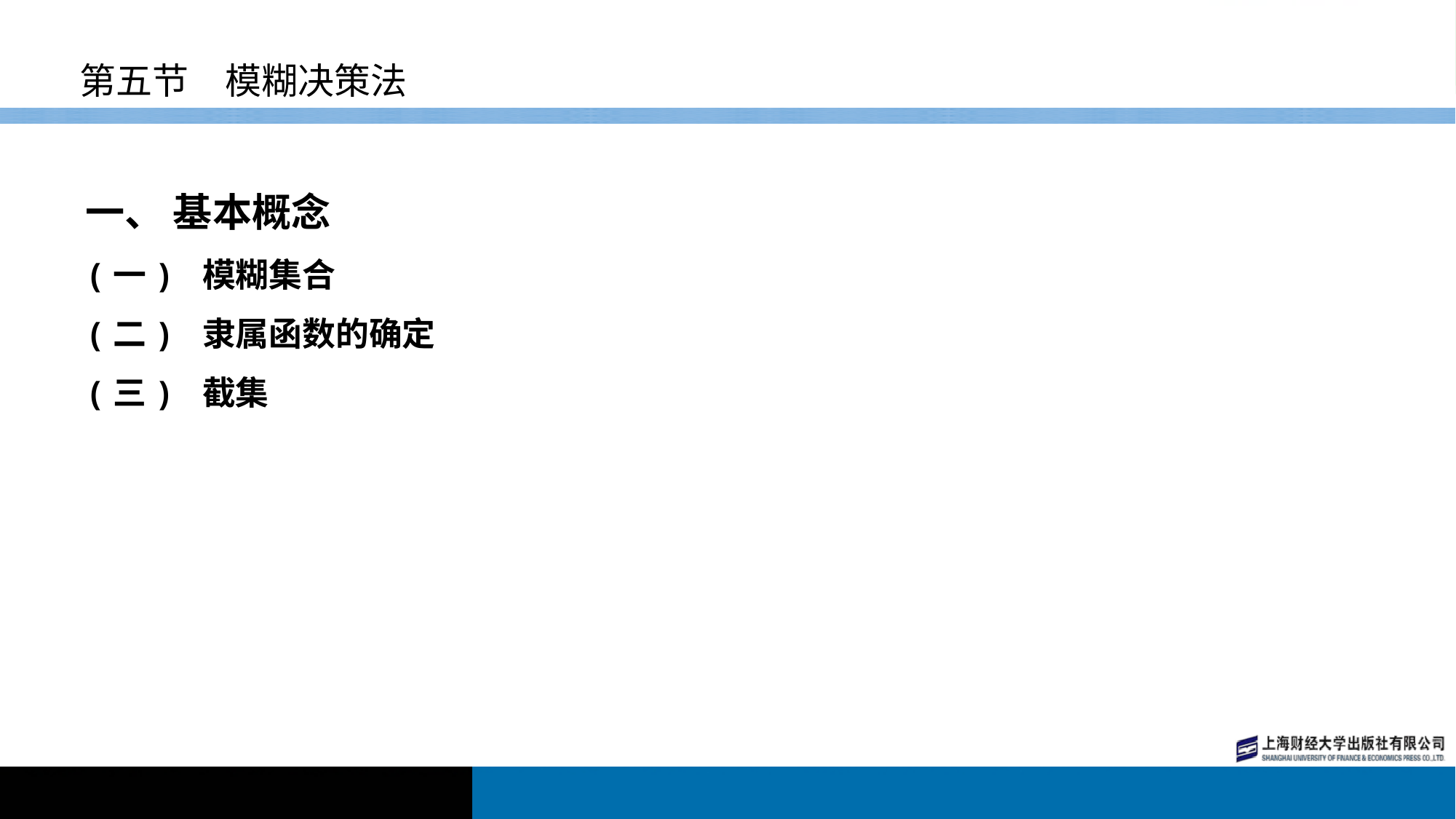

# 第五节　模糊决策法
一、 基本概念
(一) 模糊集合
(二) 隶属函数的确定
(三) 截集
18